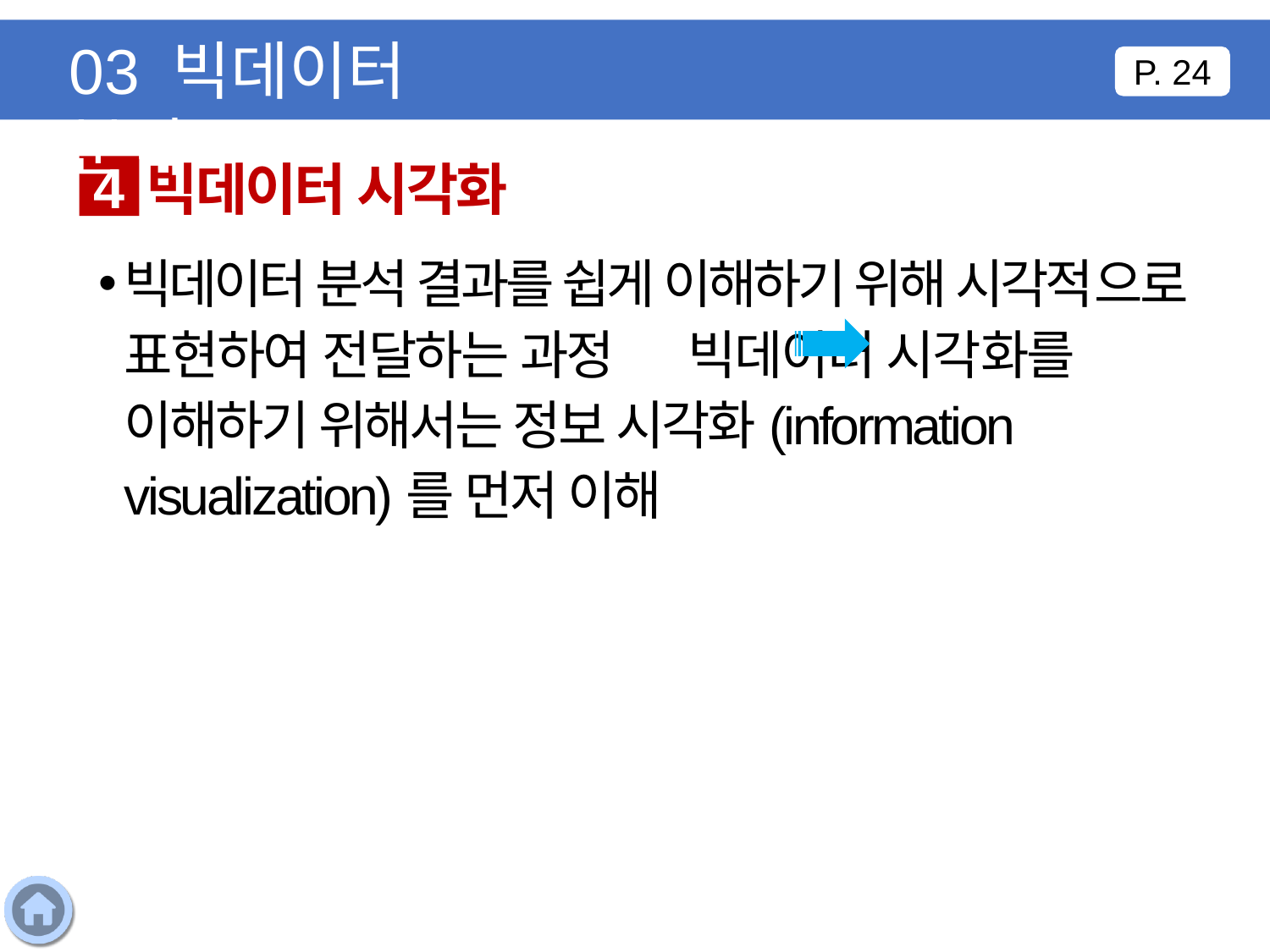

03 빅데이터 분석
P. 24
빅데이터 시각화
4
빅데이터 분석 결과를 쉽게 이해하기 위해 시각적으로 표현하여 전달하는 과정      빅데이터 시각화를 이해하기 위해서는 정보 시각화(information visualization)를 먼저 이해